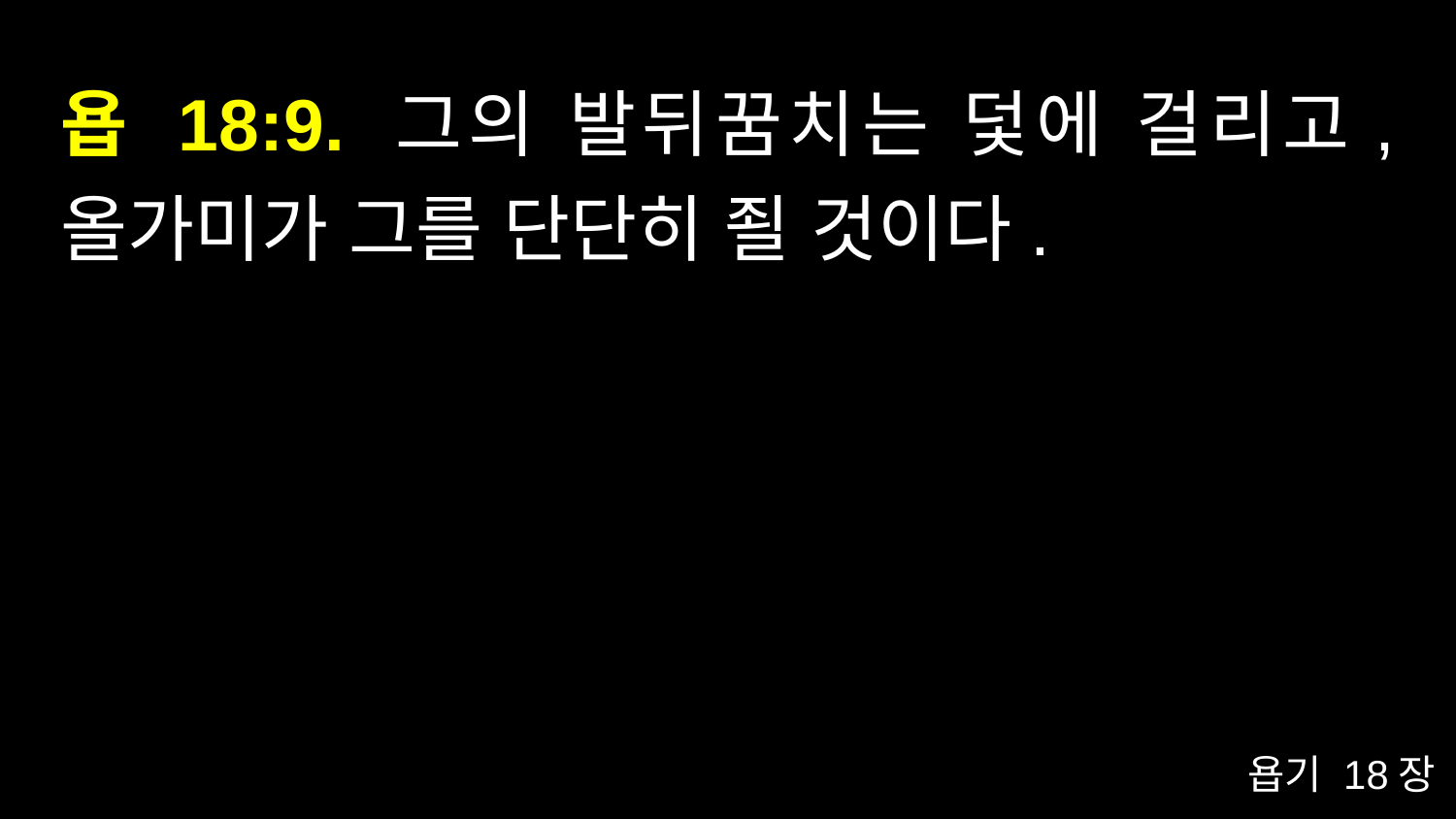

# 욥 18:9. 그의 발뒤꿈치는 덫에 걸리고, 올가미가 그를 단단히 죌 것이다.
욥기 18장